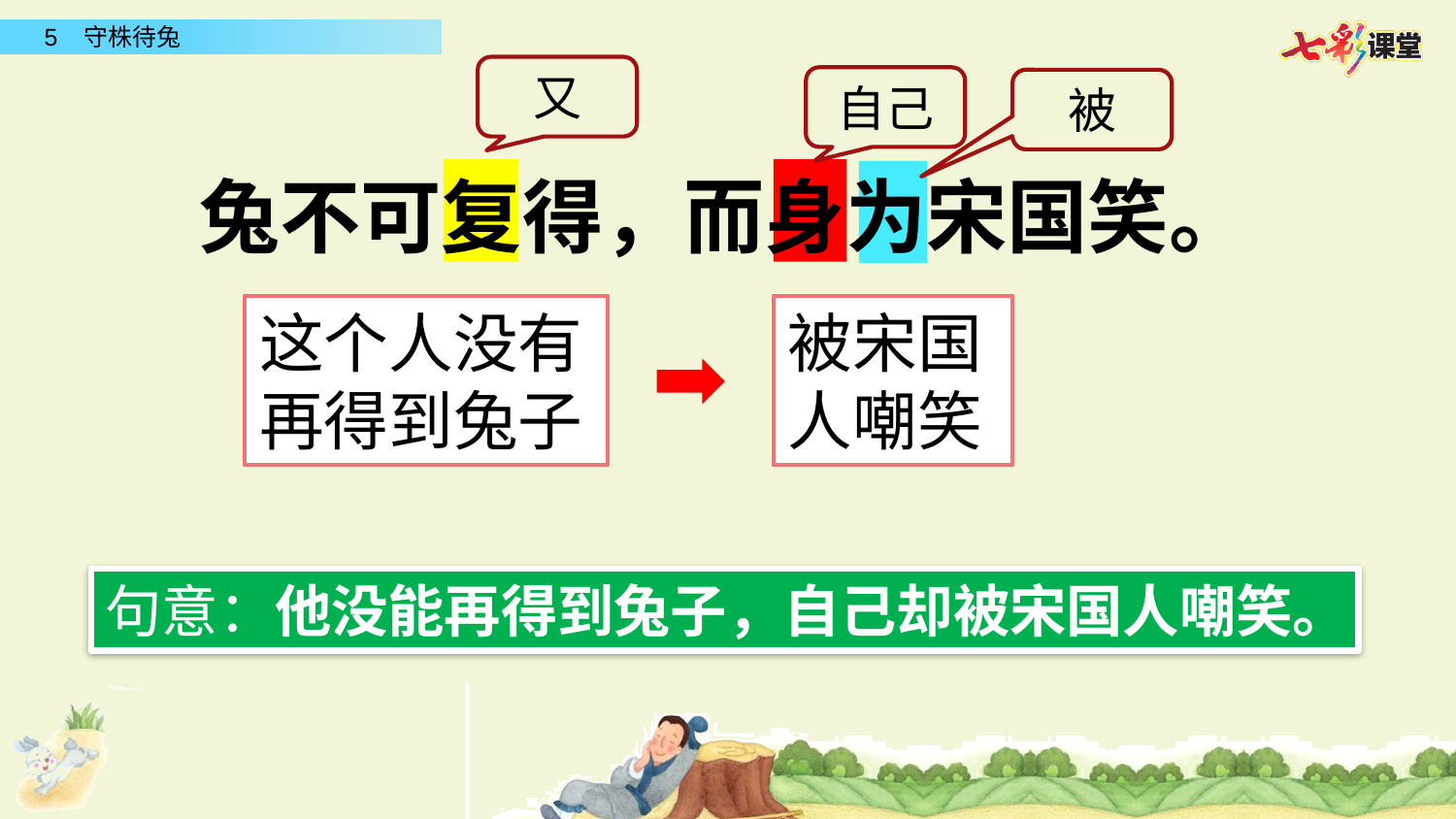

又
自己
被
兔不可复得，而身为宋国笑。

这个人没有再得到兔子
被宋国人嘲笑

句意：他没能再得到兔子，自己却被宋国人嘲笑。